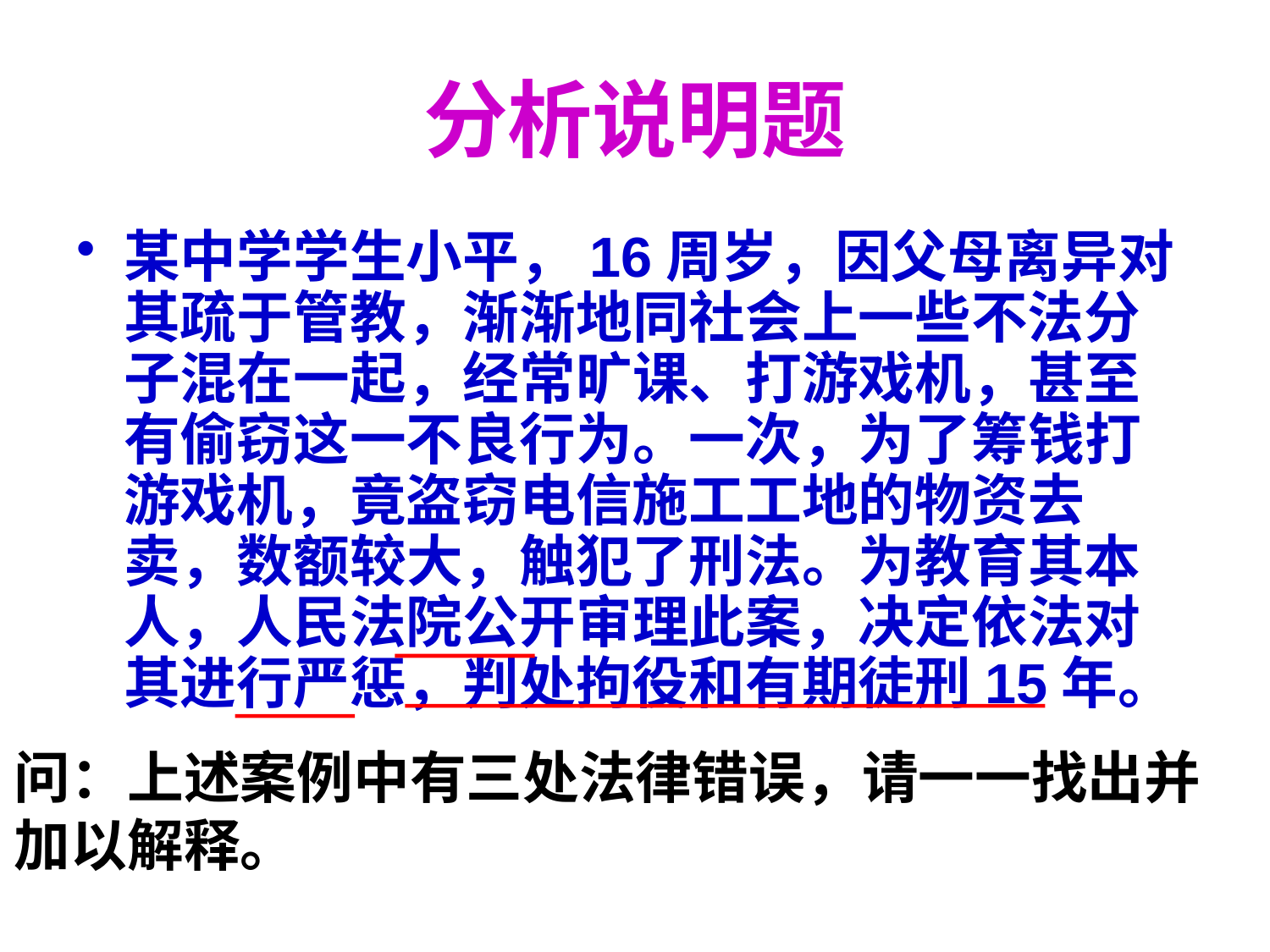

# 分析说明题
某中学学生小平，16周岁，因父母离异对其疏于管教，渐渐地同社会上一些不法分子混在一起，经常旷课、打游戏机，甚至有偷窃这一不良行为。一次，为了筹钱打游戏机，竟盗窃电信施工工地的物资去卖，数额较大，触犯了刑法。为教育其本人，人民法院公开审理此案，决定依法对其进行严惩，判处拘役和有期徒刑15年。

问：上述案例中有三处法律错误，请一一找出并
加以解释。